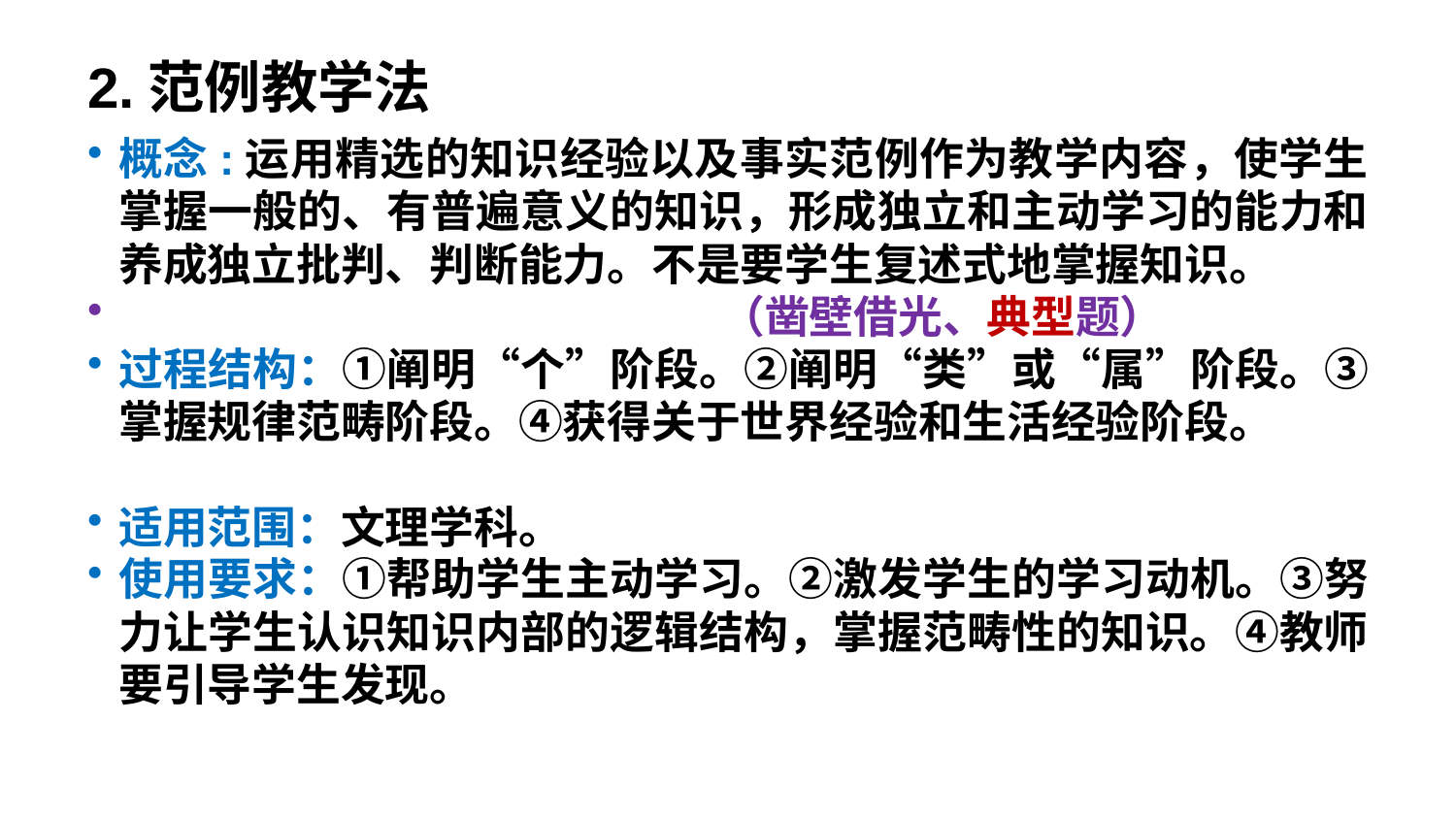

2.范例教学法
概念:运用精选的知识经验以及事实范例作为教学内容，使学生掌握一般的、有普遍意义的知识，形成独立和主动学习的能力和养成独立批判、判断能力。不是要学生复述式地掌握知识。
                                                          （凿壁借光、典型题）
过程结构：①阐明“个”阶段。②阐明“类”或“属”阶段。③掌握规律范畴阶段。④获得关于世界经验和生活经验阶段。

适用范围：文理学科。
使用要求：①帮助学生主动学习。②激发学生的学习动机。③努力让学生认识知识内部的逻辑结构，掌握范畴性的知识。④教师要引导学生发现。